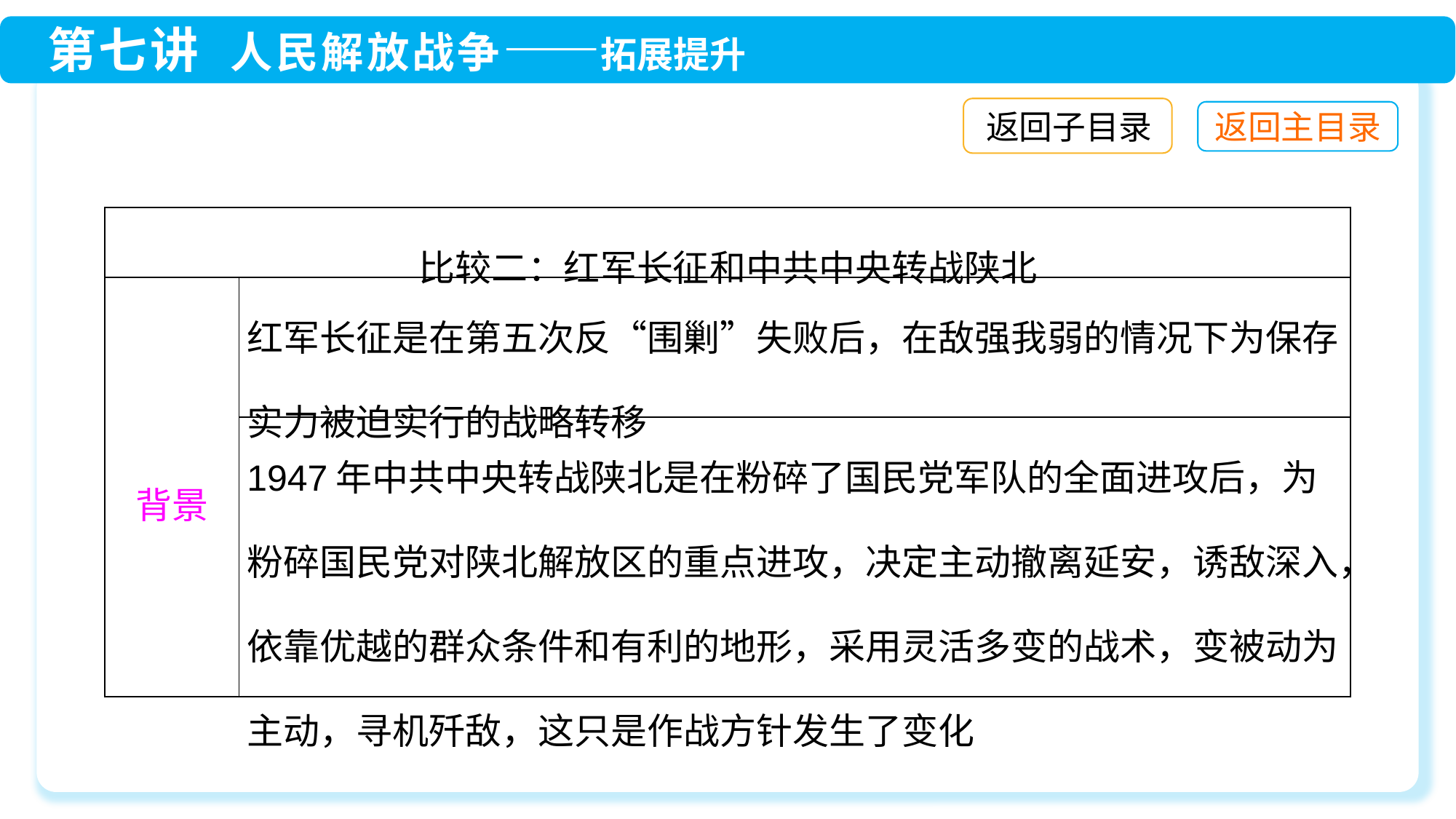

返回子目录
| 比较二：红军长征和中共中央转战陕北 |  |
| --- | --- |
| 背景 | 红军长征是在第五次反“围剿”失败后，在敌强我弱的情况下为保存实力被迫实行的战略转移 |
|  | 1947年中共中央转战陕北是在粉碎了国民党军队的全面进攻后，为粉碎国民党对陕北解放区的重点进攻，决定主动撤离延安，诱敌深入，依靠优越的群众条件和有利的地形，采用灵活多变的战术，变被动为主动，寻机歼敌，这只是作战方针发生了变化 |